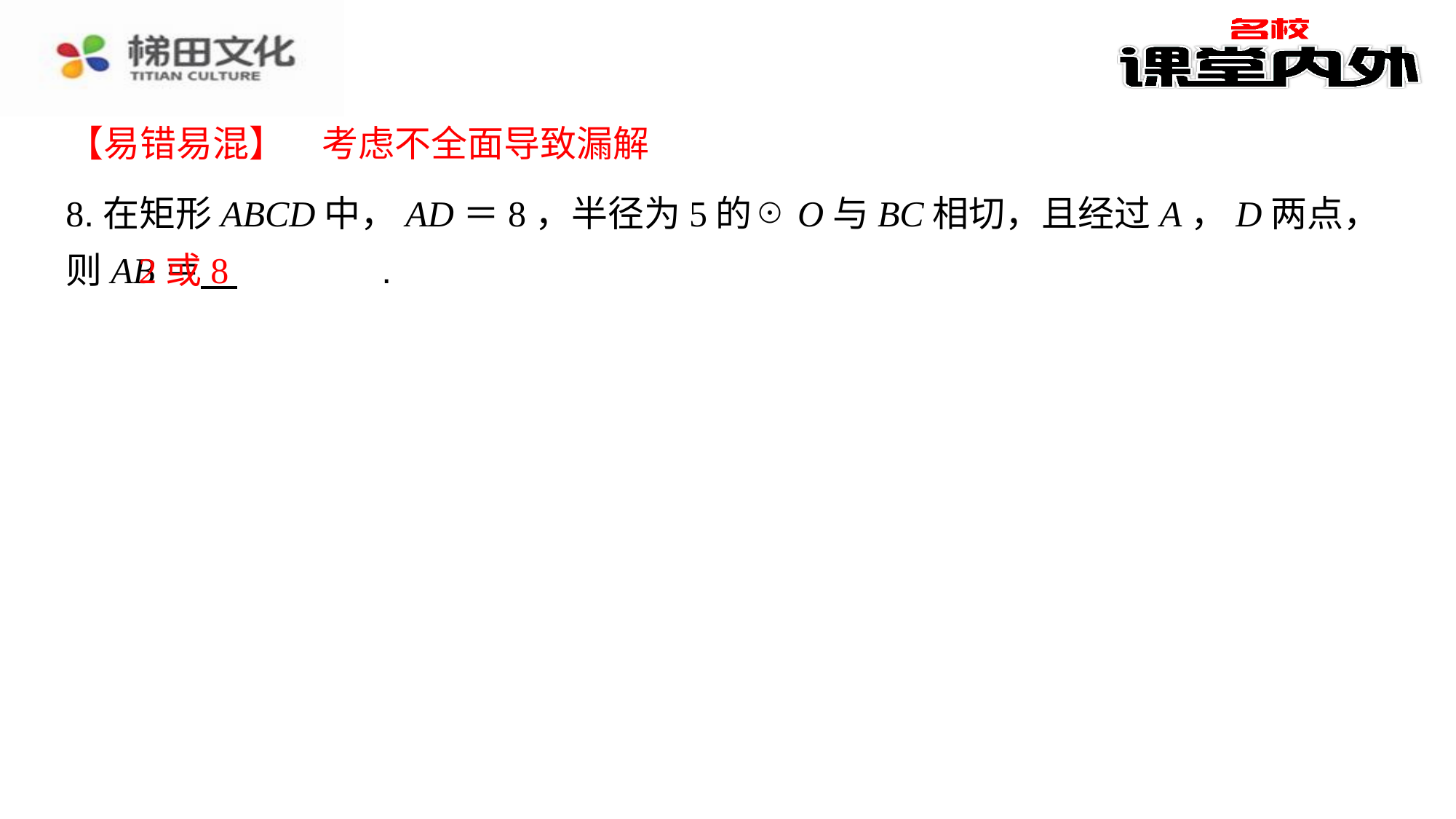

【易错易混】　考虑不全面导致漏解
8.在矩形ABCD中，AD＝8，半径为5的☉O与BC相切，且经过A，D两点，则AB＝ 　2或8　⁠.
2或8